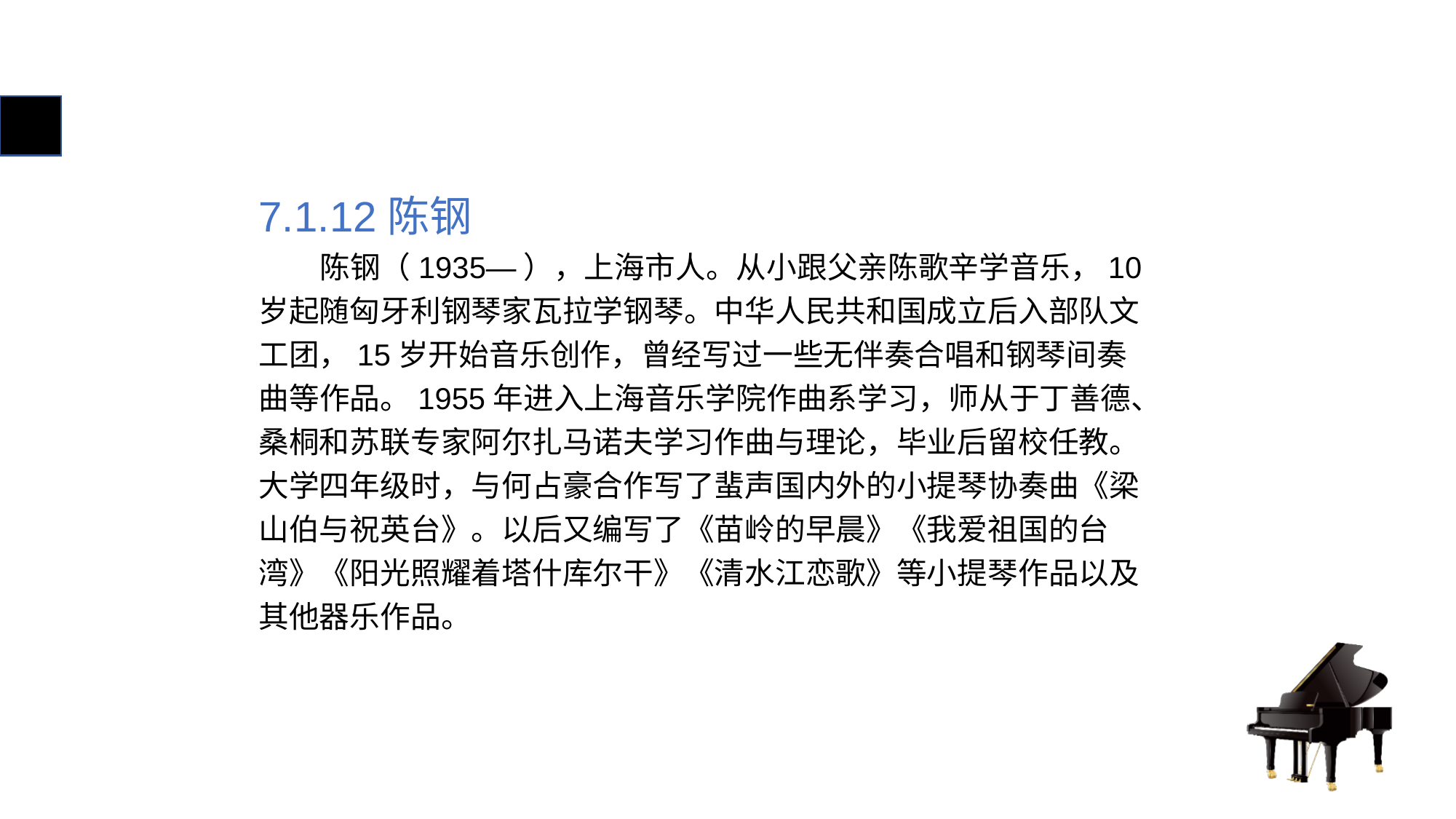

# 7.1.12陈钢
        陈钢（1935—），上海市人。从小跟父亲陈歌辛学音乐，10岁起随匈牙利钢琴家瓦拉学钢琴。中华人民共和国成立后入部队文工团，15岁开始音乐创作，曾经写过一些无伴奏合唱和钢琴间奏曲等作品。1955年进入上海音乐学院作曲系学习，师从于丁善德、桑桐和苏联专家阿尔扎马诺夫学习作曲与理论，毕业后留校任教。大学四年级时，与何占豪合作写了蜚声国内外的小提琴协奏曲《梁山伯与祝英台》。以后又编写了《苗岭的早晨》《我爱祖国的台湾》《阳光照耀着塔什库尔干》《清水江恋歌》等小提琴作品以及其他器乐作品。